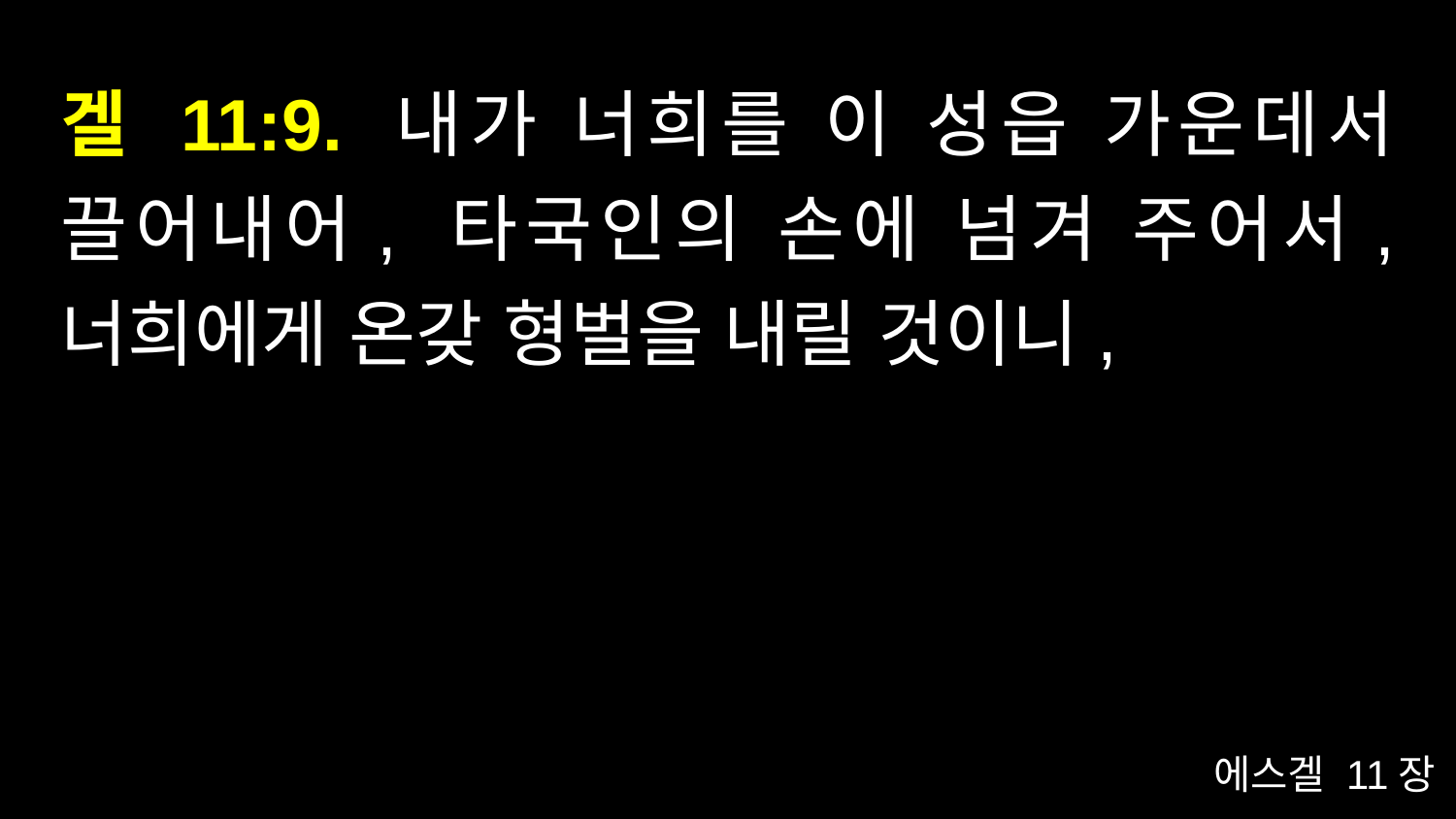

# 겔 11:9. 내가 너희를 이 성읍 가운데서 끌어내어, 타국인의 손에 넘겨 주어서, 너희에게 온갖 형벌을 내릴 것이니,
에스겔 11장